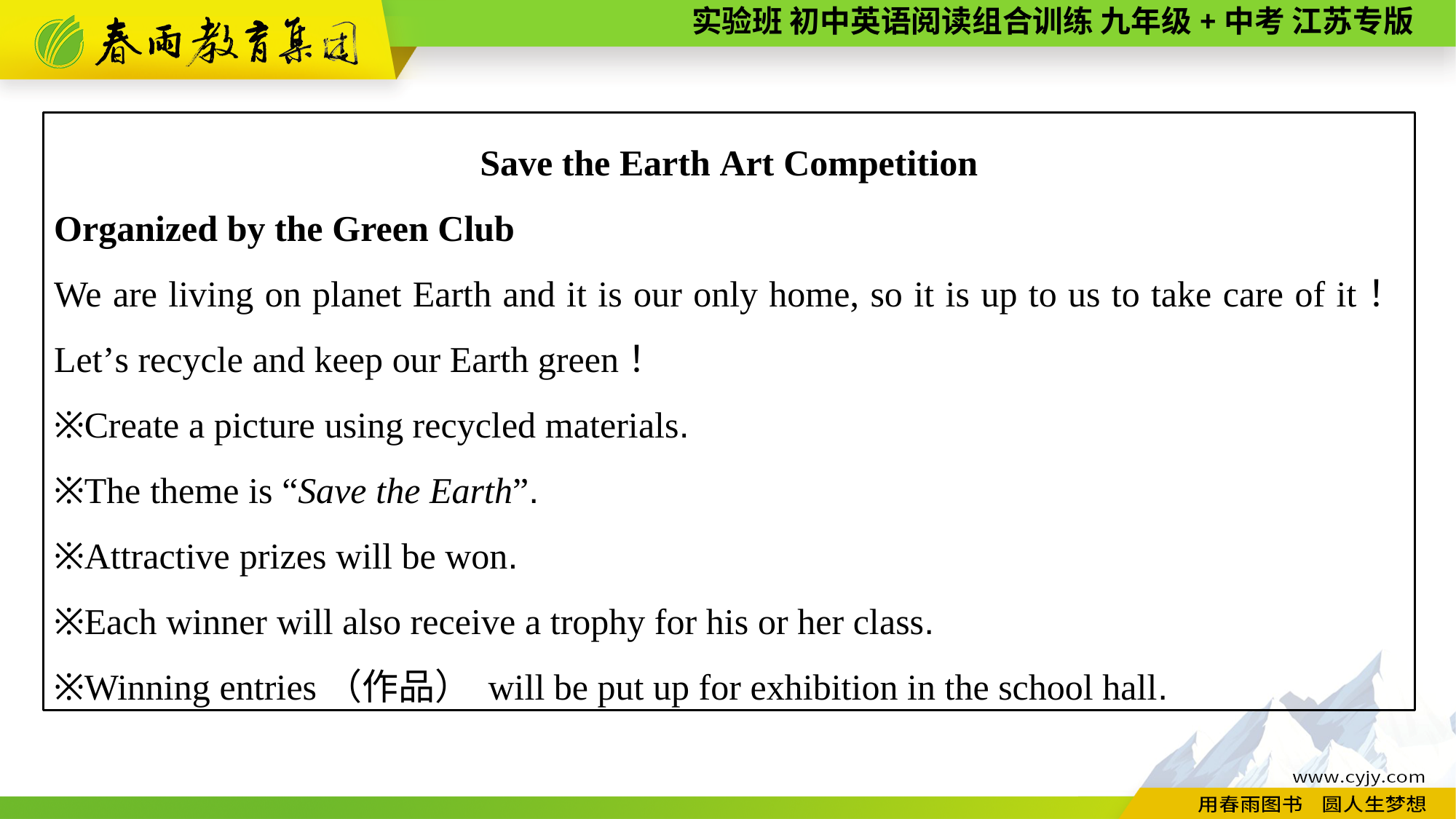

Save the Earth Art Competition
Organized by the Green Club
We are living on planet Earth and it is our only home, so it is up to us to take care of it！ Let’s recycle and keep our Earth green！
※Create a picture using recycled materials.
※The theme is “Save the Earth”.
※Attractive prizes will be won.
※Each winner will also receive a trophy for his or her class.
※Winning entries（作品） will be put up for exhibition in the school hall.